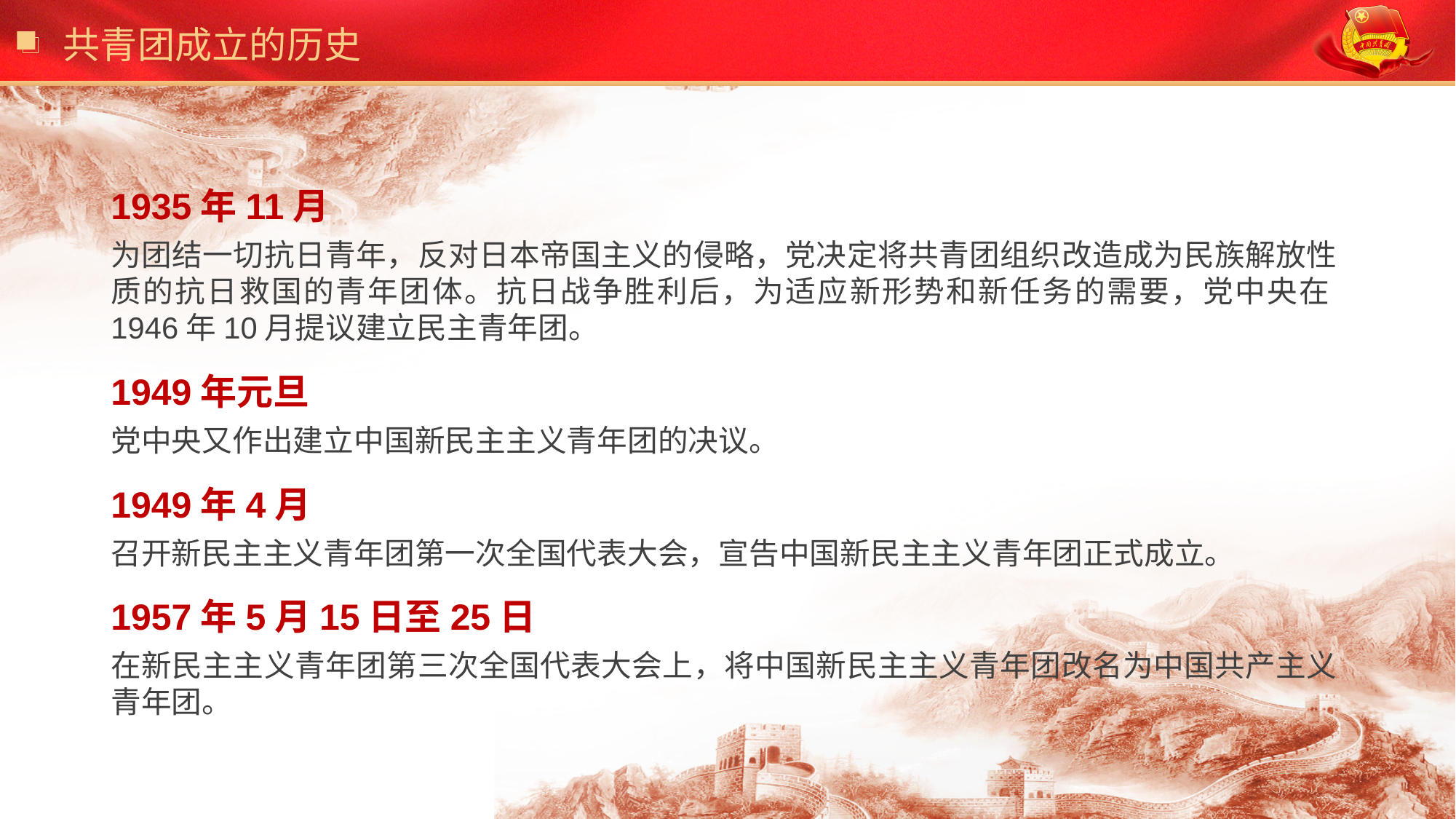

共青团成立的历史
1935年11月
为团结一切抗日青年，反对日本帝国主义的侵略，党决定将共青团组织改造成为民族解放性质的抗日救国的青年团体。抗日战争胜利后，为适应新形势和新任务的需要，党中央在1946年10月提议建立民主青年团。
1949年元旦
党中央又作出建立中国新民主主义青年团的决议。
1949年4月
召开新民主主义青年团第一次全国代表大会，宣告中国新民主主义青年团正式成立。
1957年5月15日至25日
在新民主主义青年团第三次全国代表大会上，将中国新民主主义青年团改名为中国共产主义青年团。